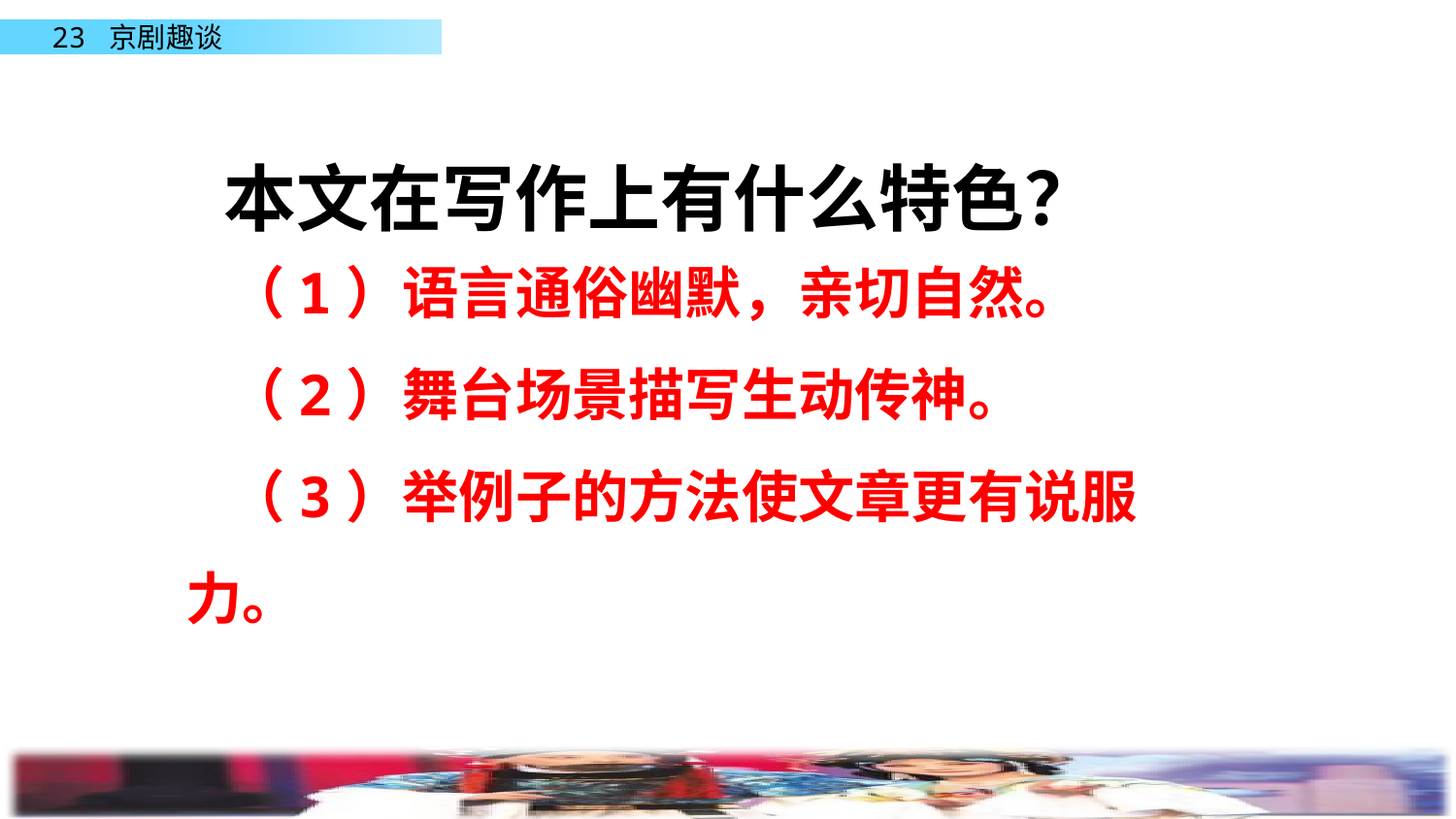

本文在写作上有什么特色？
（1）语言通俗幽默，亲切自然。
（2）舞台场景描写生动传神。
（3）举例子的方法使文章更有说服力。